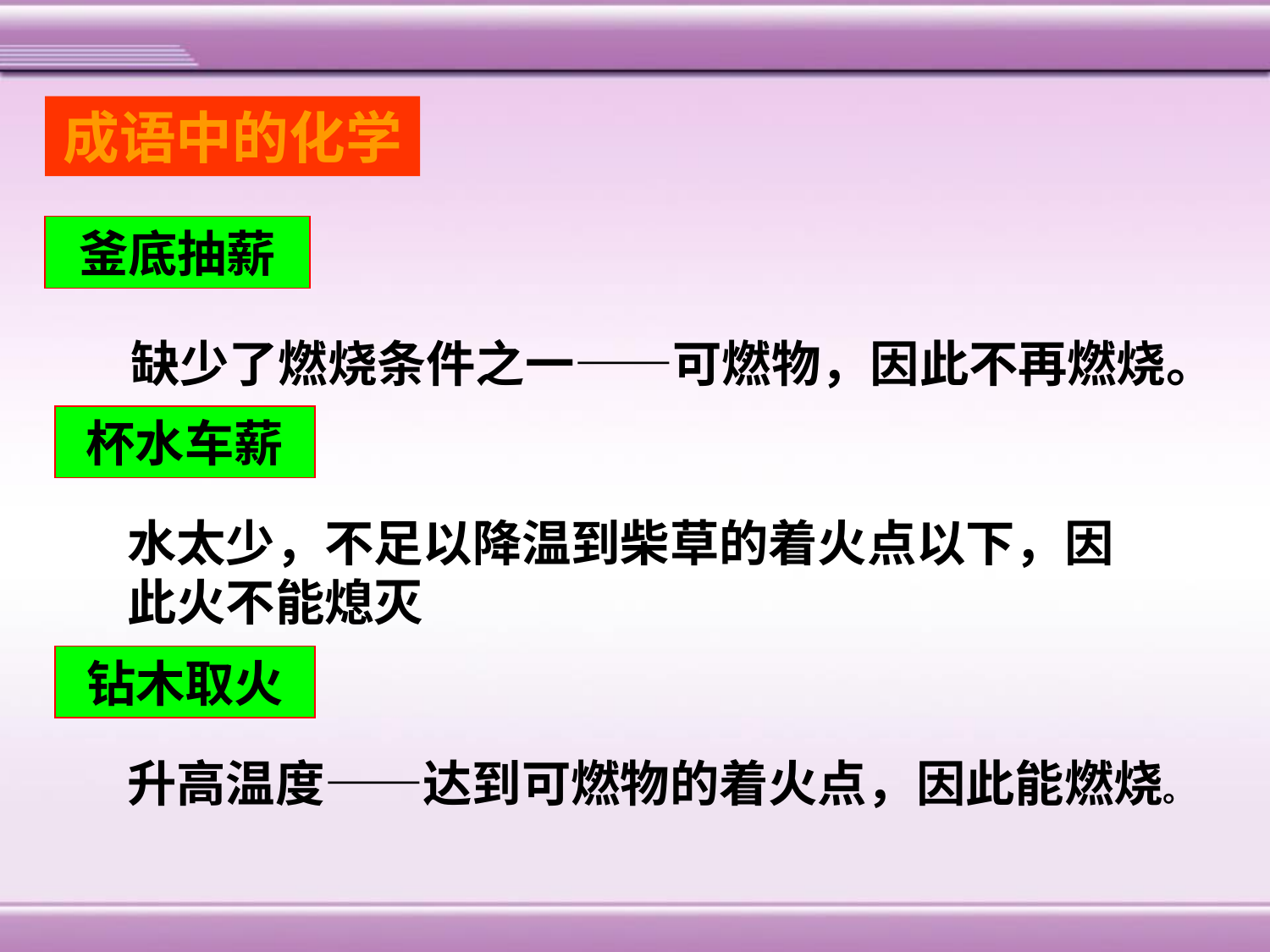

成语中的化学
釜底抽薪
缺少了燃烧条件之一——可燃物，因此不再燃烧。
杯水车薪
水太少，不足以降温到柴草的着火点以下，因此火不能熄灭
钻木取火
升高温度——达到可燃物的着火点，因此能燃烧。

20